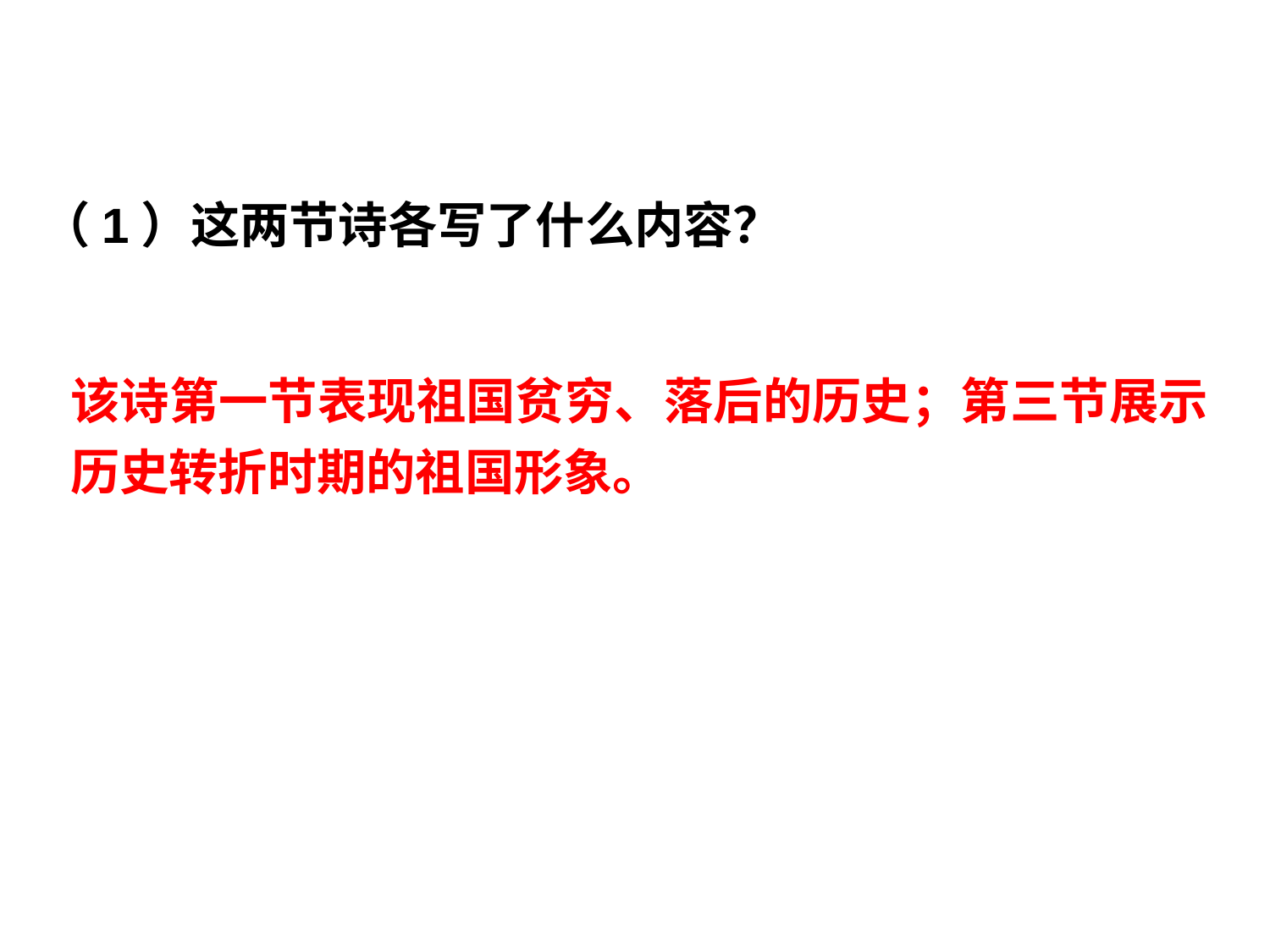

（1）这两节诗各写了什么内容？
该诗第一节表现祖国贫穷、落后的历史；第三节展示历史转折时期的祖国形象。